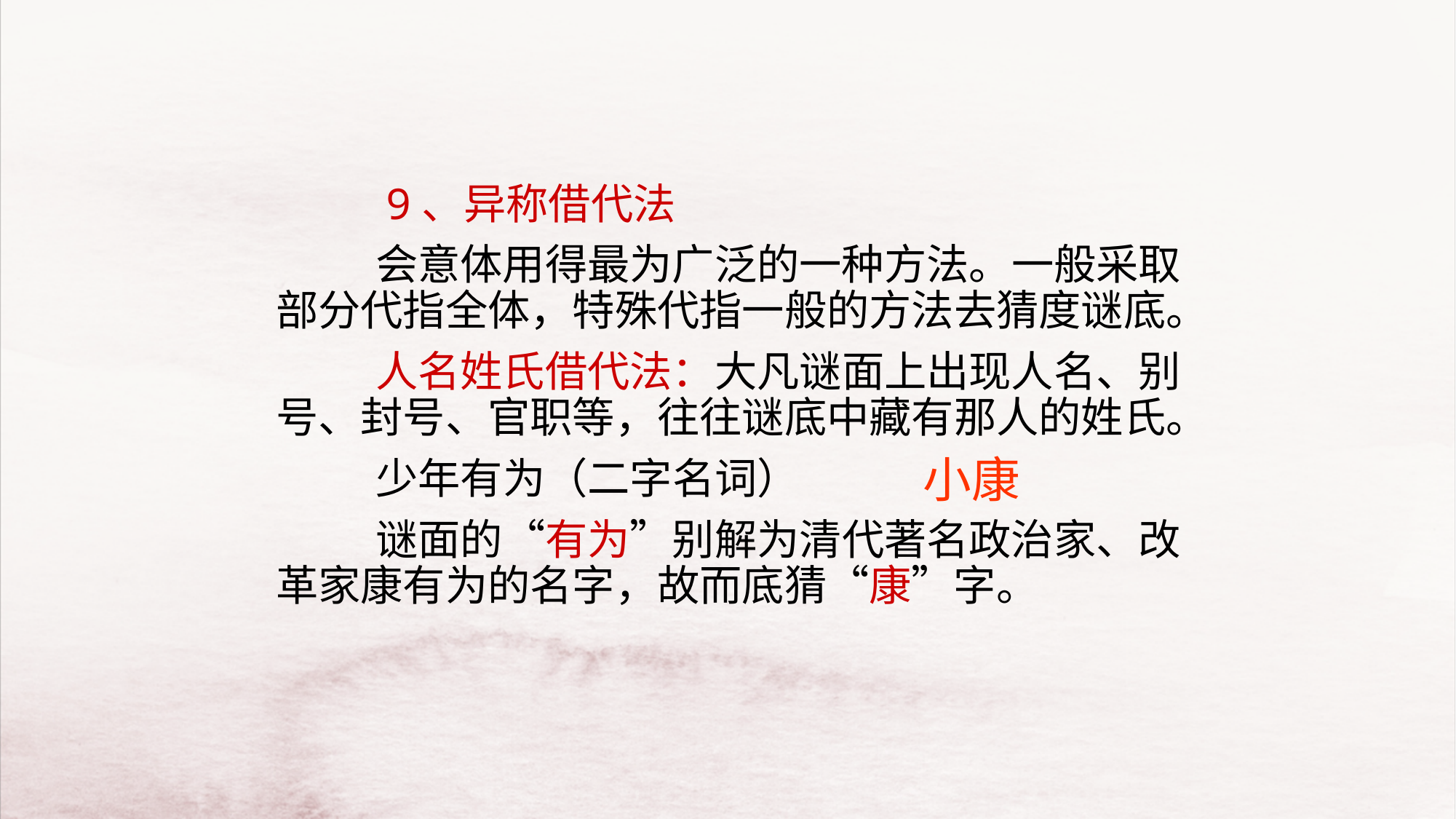

9、异称借代法
　　　会意体用得最为广泛的一种方法。一般采取部分代指全体，特殊代指一般的方法去猜度谜底。
　　　人名姓氏借代法：大凡谜面上出现人名、别号、封号、官职等，往往谜底中藏有那人的姓氏。
　　　少年有为（二字名词）
　　　谜面的“有为”别解为清代著名政治家、改革家康有为的名字，故而底猜“康”字。
小康